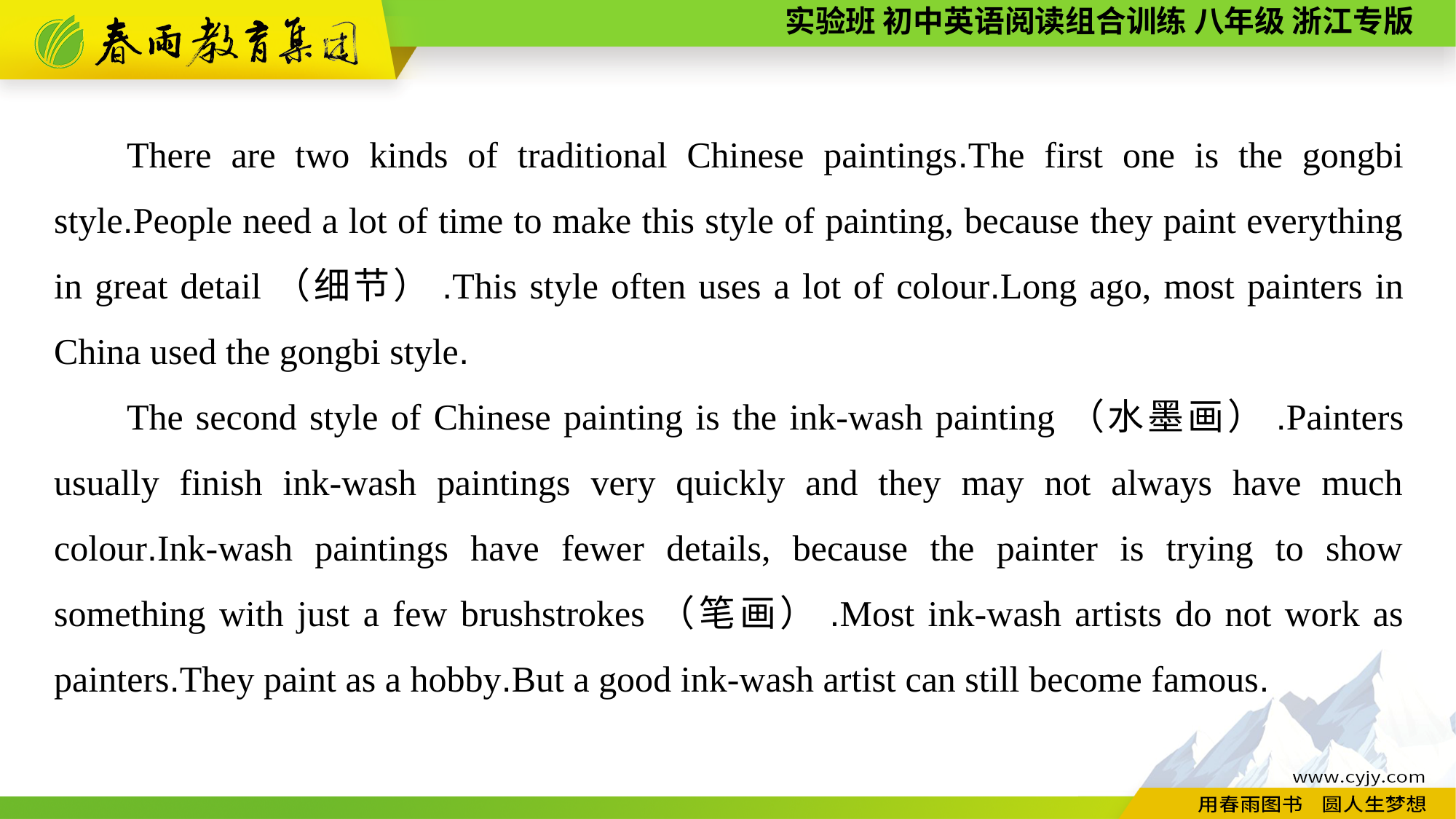

There are two kinds of traditional Chinese paintings.The first one is the gongbi style.People need a lot of time to make this style of painting, because they paint everything in great detail（细节）.This style often uses a lot of colour.Long ago, most painters in China used the gongbi style.
The second style of Chinese painting is the ink-wash painting（水墨画）.Painters usually finish ink-wash paintings very quickly and they may not always have much colour.Ink-wash paintings have fewer details, because the painter is trying to show something with just a few brushstrokes（笔画）.Most ink-wash artists do not work as painters.They paint as a hobby.But a good ink-wash artist can still become famous.